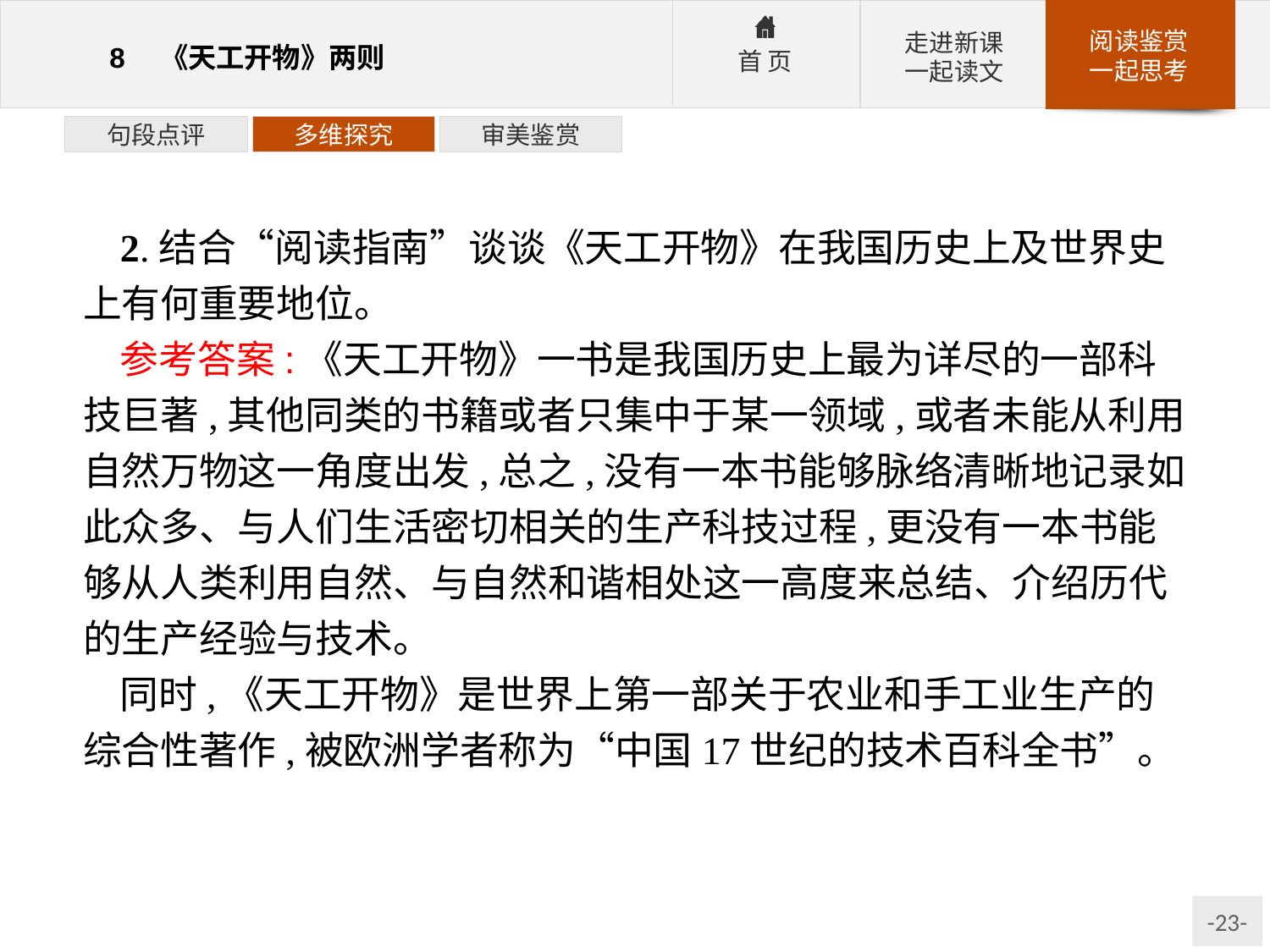

句段点评
多维探究
审美鉴赏
2.结合“阅读指南”谈谈《天工开物》在我国历史上及世界史上有何重要地位。
参考答案:《天工开物》一书是我国历史上最为详尽的一部科技巨著,其他同类的书籍或者只集中于某一领域,或者未能从利用自然万物这一角度出发,总之,没有一本书能够脉络清晰地记录如此众多、与人们生活密切相关的生产科技过程,更没有一本书能够从人类利用自然、与自然和谐相处这一高度来总结、介绍历代的生产经验与技术。
同时,《天工开物》是世界上第一部关于农业和手工业生产的综合性著作,被欧洲学者称为“中国17世纪的技术百科全书”。